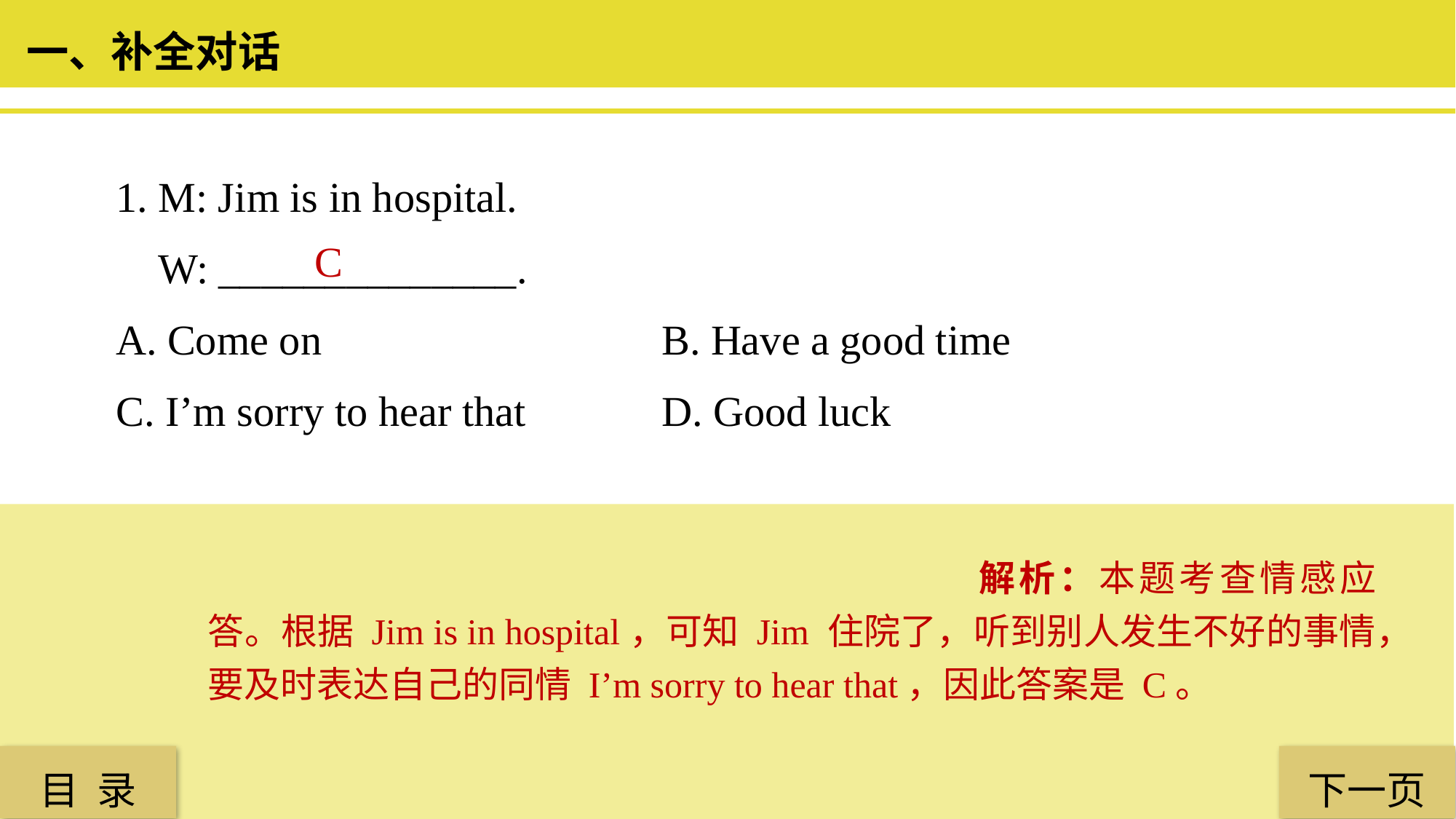

一、补全对话
1. M: Jim is in hospital.
    W: ______________.
A. Come on 				B. Have a good time
C. I’m sorry to hear that 		D. Good luck
 C
解析：本题考查情感应答。根据 Jim is in hospital，可知 Jim 住院了，听到别人发生不好的事情，要及时表达自己的同情 I’m sorry to hear that，因此答案是 C。